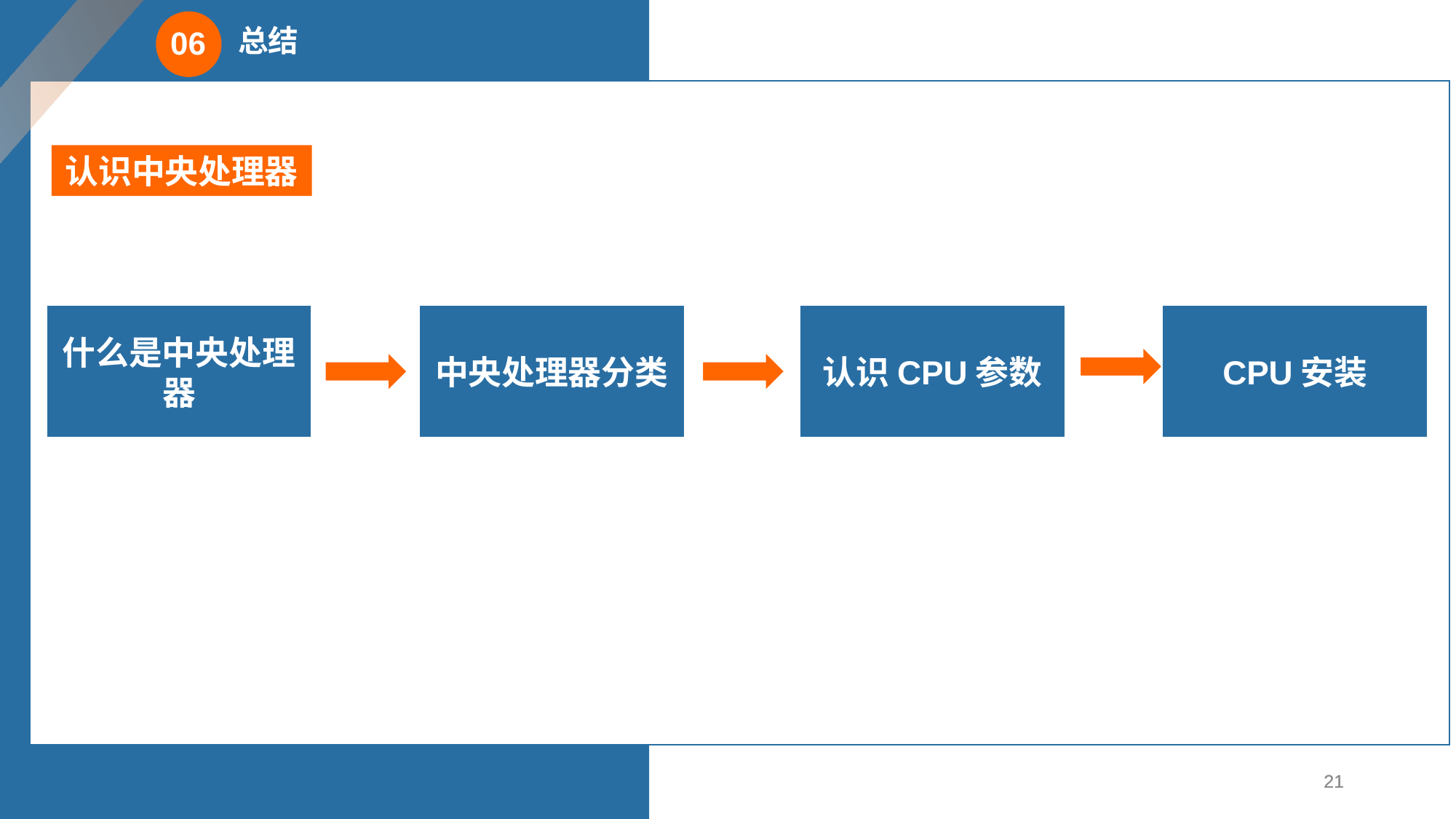

总结
06
认识中央处理器
什么是中央处理器
中央处理器分类
认识CPU参数
CPU安装